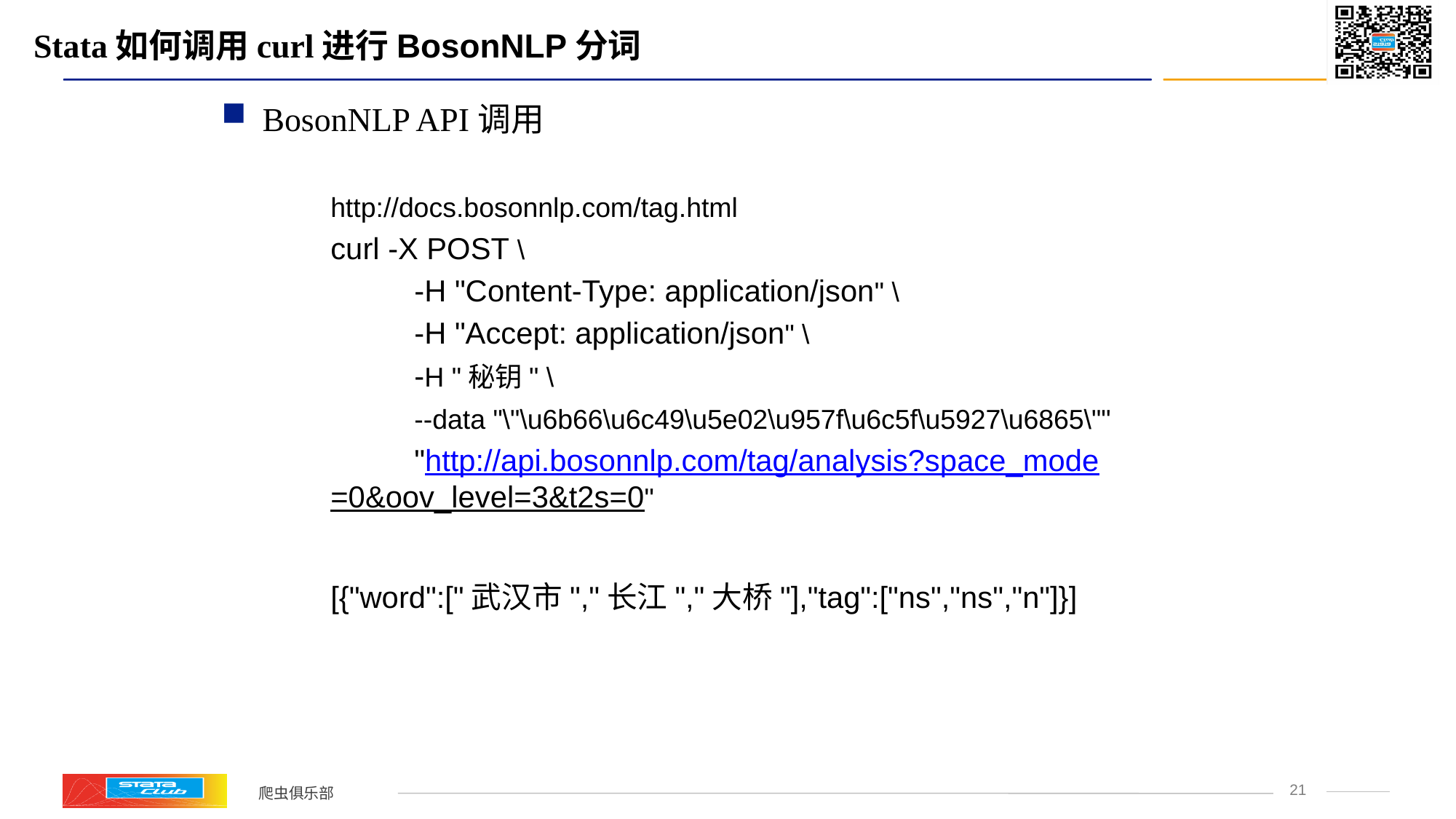

# Stata如何调用curl进行BosonNLP分词
BosonNLP API调用

http://docs.bosonnlp.com/tag.html
curl -X POST \
          -H "Content-Type: application/json" \
          -H "Accept: application/json" \
          -H "秘钥" \
          --data "\"\u6b66\u6c49\u5e02\u957f\u6c5f\u5927\u6865\""
          "http://api.bosonnlp.com/tag/analysis?space_mode=0&oov_level=3&t2s=0"

[{"word":["武汉市","长江","大桥"],"tag":["ns","ns","n"]}]